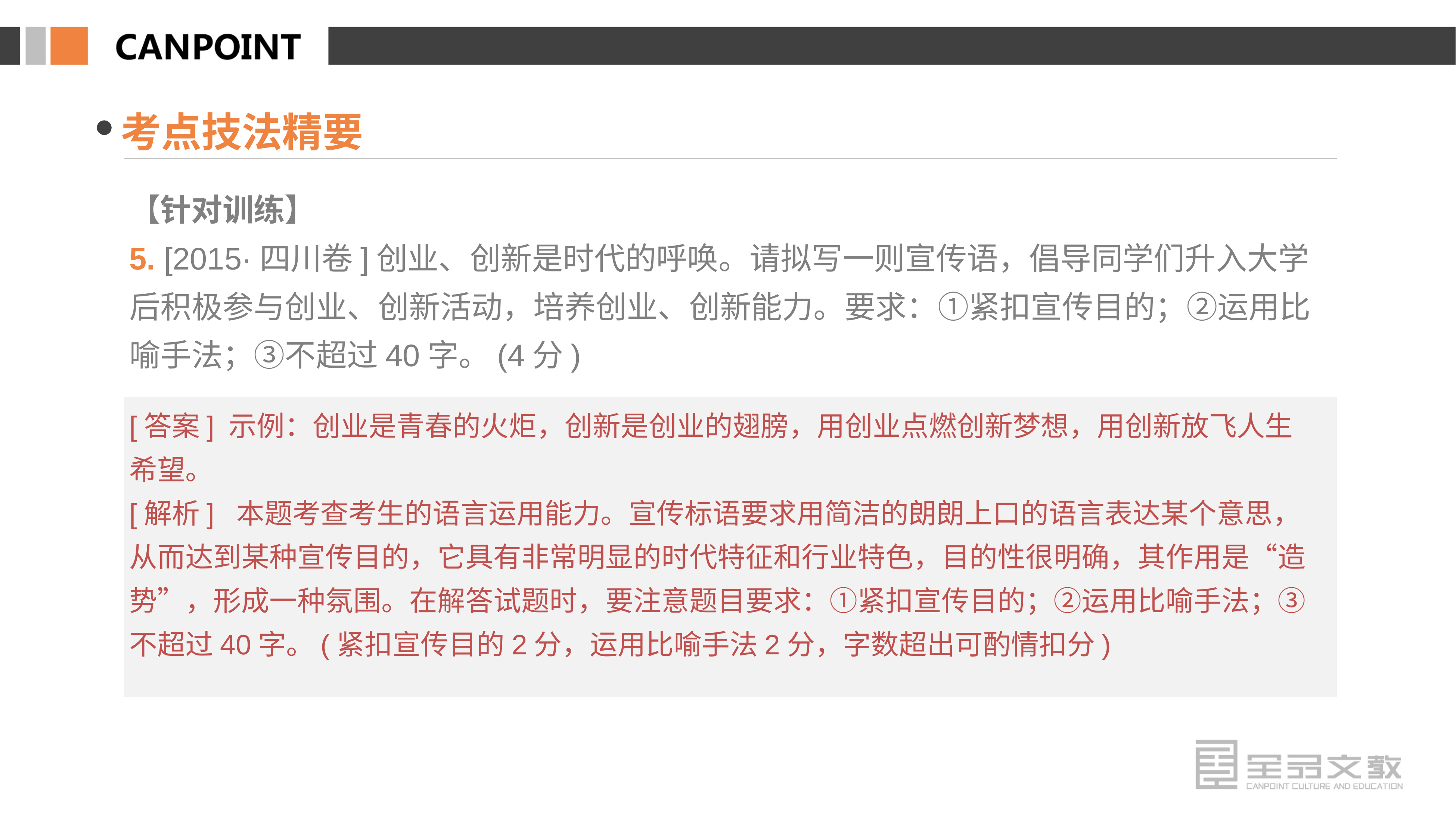

考点技法精要

【针对训练】
5. [2015·四川卷]创业、创新是时代的呼唤。请拟写一则宣传语，倡导同学们升入大学后积极参与创业、创新活动，培养创业、创新能力。要求：①紧扣宣传目的；②运用比喻手法；③不超过40字。(4分)
[答案] 示例：创业是青春的火炬，创新是创业的翅膀，用创业点燃创新梦想，用创新放飞人生希望。
[解析]  本题考查考生的语言运用能力。宣传标语要求用简洁的朗朗上口的语言表达某个意思，从而达到某种宣传目的，它具有非常明显的时代特征和行业特色，目的性很明确，其作用是“造势”，形成一种氛围。在解答试题时，要注意题目要求：①紧扣宣传目的；②运用比喻手法；③不超过40字。(紧扣宣传目的2分，运用比喻手法2分，字数超出可酌情扣分)